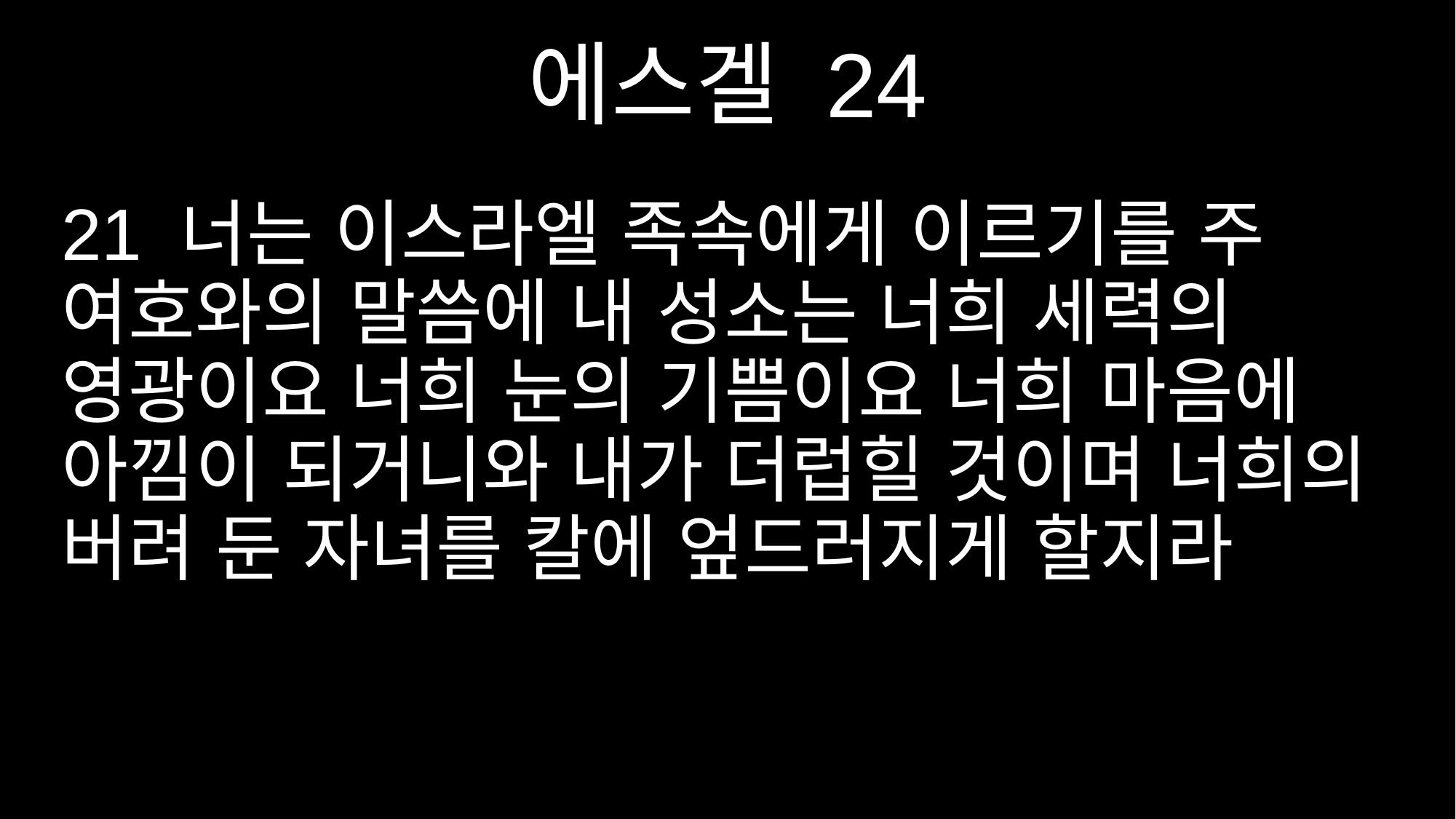

에스겔 24
21 너는 이스라엘 족속에게 이르기를 주 여호와의 말씀에 내 성소는 너희 세력의 영광이요 너희 눈의 기쁨이요 너희 마음에 아낌이 되거니와 내가 더럽힐 것이며 너희의 버려 둔 자녀를 칼에 엎드러지게 할지라